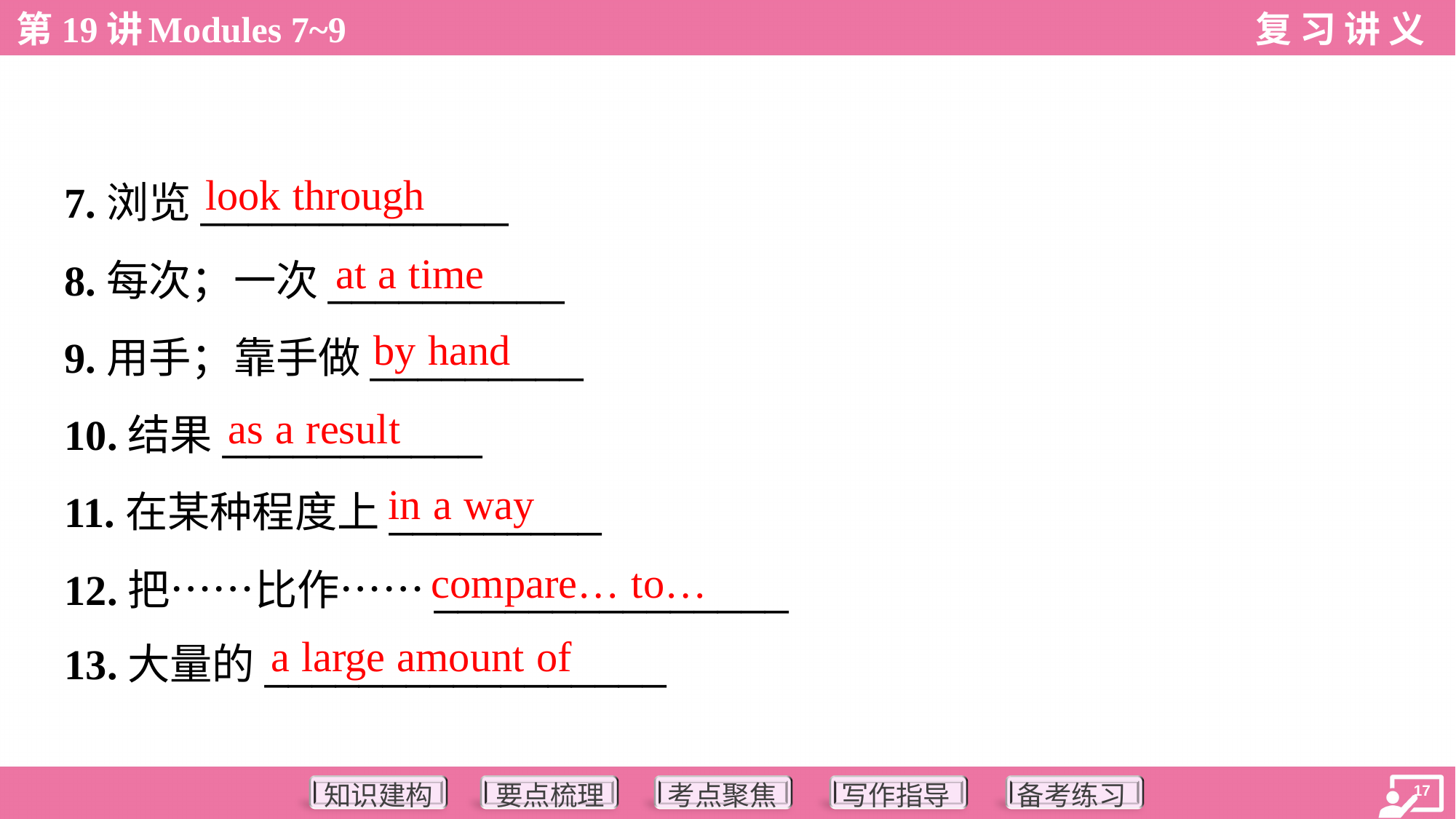

look through
7.浏览_____________
8.每次；一次__________
9.用手；靠手做_________
10.结果___________
11.在某种程度上_________
12.把……比作……_______________
13.大量的_________________
at a time
by hand
as a result
in a way
compare… to…
a large amount of